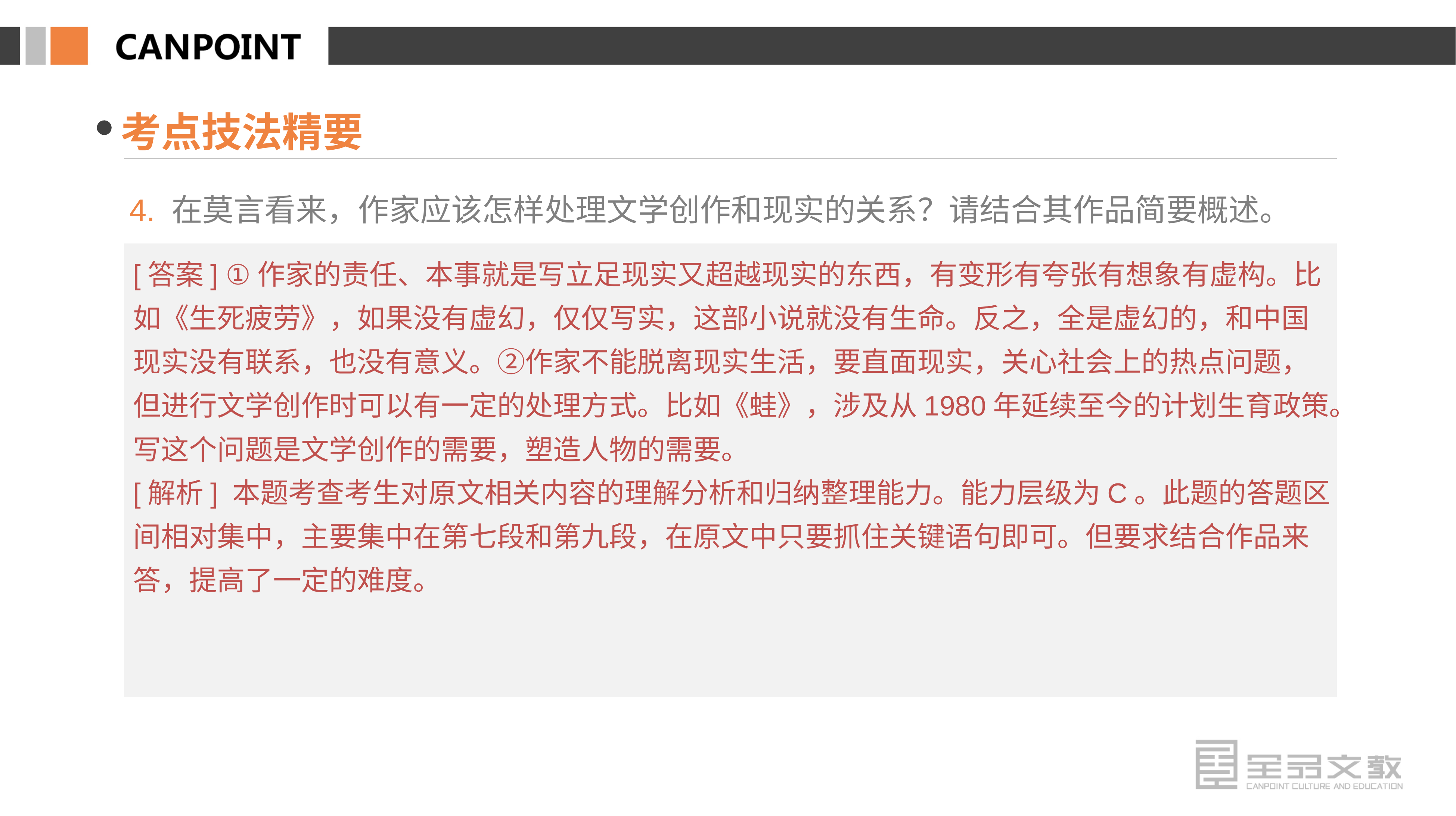

考点技法精要

4. 在莫言看来，作家应该怎样处理文学创作和现实的关系？请结合其作品简要概述。

[答案] ①作家的责任、本事就是写立足现实又超越现实的东西，有变形有夸张有想象有虚构。比如《生死疲劳》，如果没有虚幻，仅仅写实，这部小说就没有生命。反之，全是虚幻的，和中国现实没有联系，也没有意义。②作家不能脱离现实生活，要直面现实，关心社会上的热点问题，但进行文学创作时可以有一定的处理方式。比如《蛙》，涉及从1980年延续至今的计划生育政策。写这个问题是文学创作的需要，塑造人物的需要。
[解析] 本题考查考生对原文相关内容的理解分析和归纳整理能力。能力层级为C。此题的答题区间相对集中，主要集中在第七段和第九段，在原文中只要抓住关键语句即可。但要求结合作品来答，提高了一定的难度。